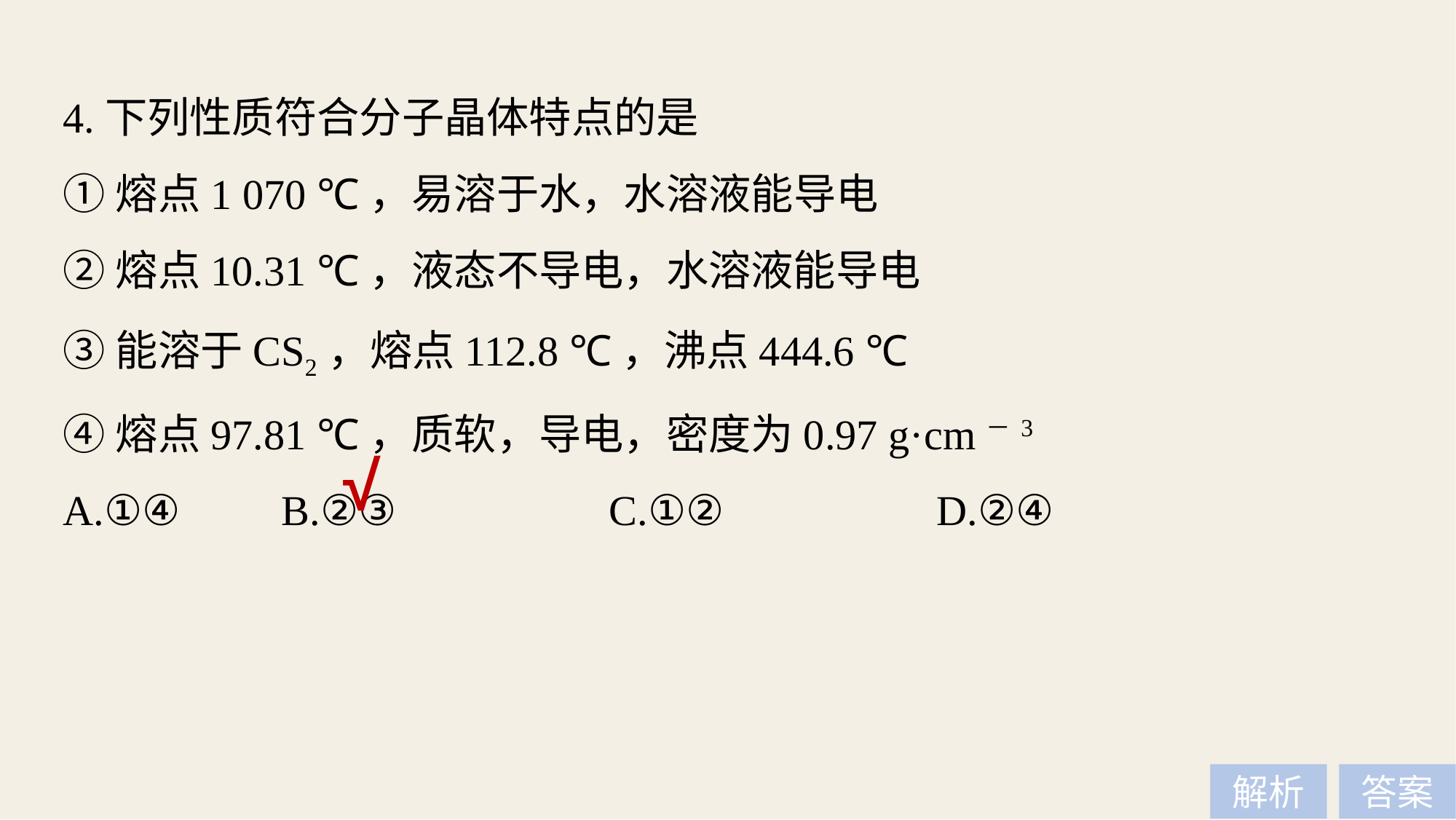

4.下列性质符合分子晶体特点的是
①熔点1 070 ℃，易溶于水，水溶液能导电
②熔点10.31 ℃，液态不导电，水溶液能导电
③能溶于CS2，熔点112.8 ℃，沸点444.6 ℃
④熔点97.81 ℃，质软，导电，密度为0.97 g·cm－3
A.①④  	B.②③  		C.①②  		D.②④
√
解析
答案